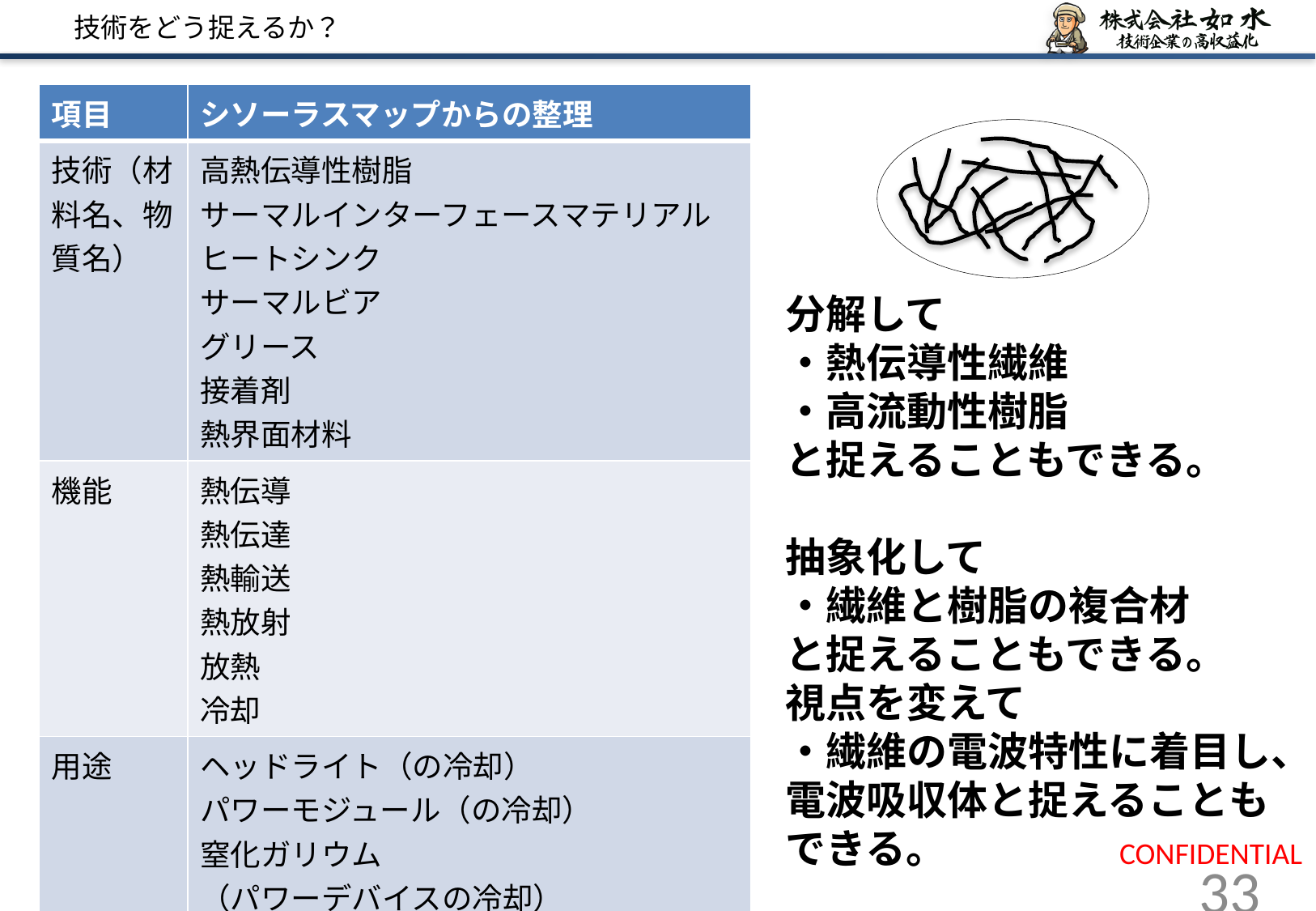

# 技術をどう捉えるか？
| 項目 | シソーラスマップからの整理 |
| --- | --- |
| 技術（材料名、物質名） | 高熱伝導性樹脂 サーマルインターフェースマテリアル ヒートシンク　 サーマルビア グリース　 接着剤 熱界面材料 |
| 機能 | 熱伝導 熱伝達 熱輸送 熱放射 放熱 冷却 |
| 用途 | ヘッドライト（の冷却） パワーモジュール（の冷却） 窒化ガリウム （パワーデバイスの冷却） 発光ダイオード（の冷却） 回路（の冷却） |

分解して
・熱伝導性繊維
・高流動性樹脂
と捉えることもできる。

抽象化して
・繊維と樹脂の複合材
と捉えることもできる。
視点を変えて
・繊維の電波特性に着目し、
電波吸収体と捉えることも
できる。
許可のない複製は法律で禁止されています。　© JOSUI INC.
33